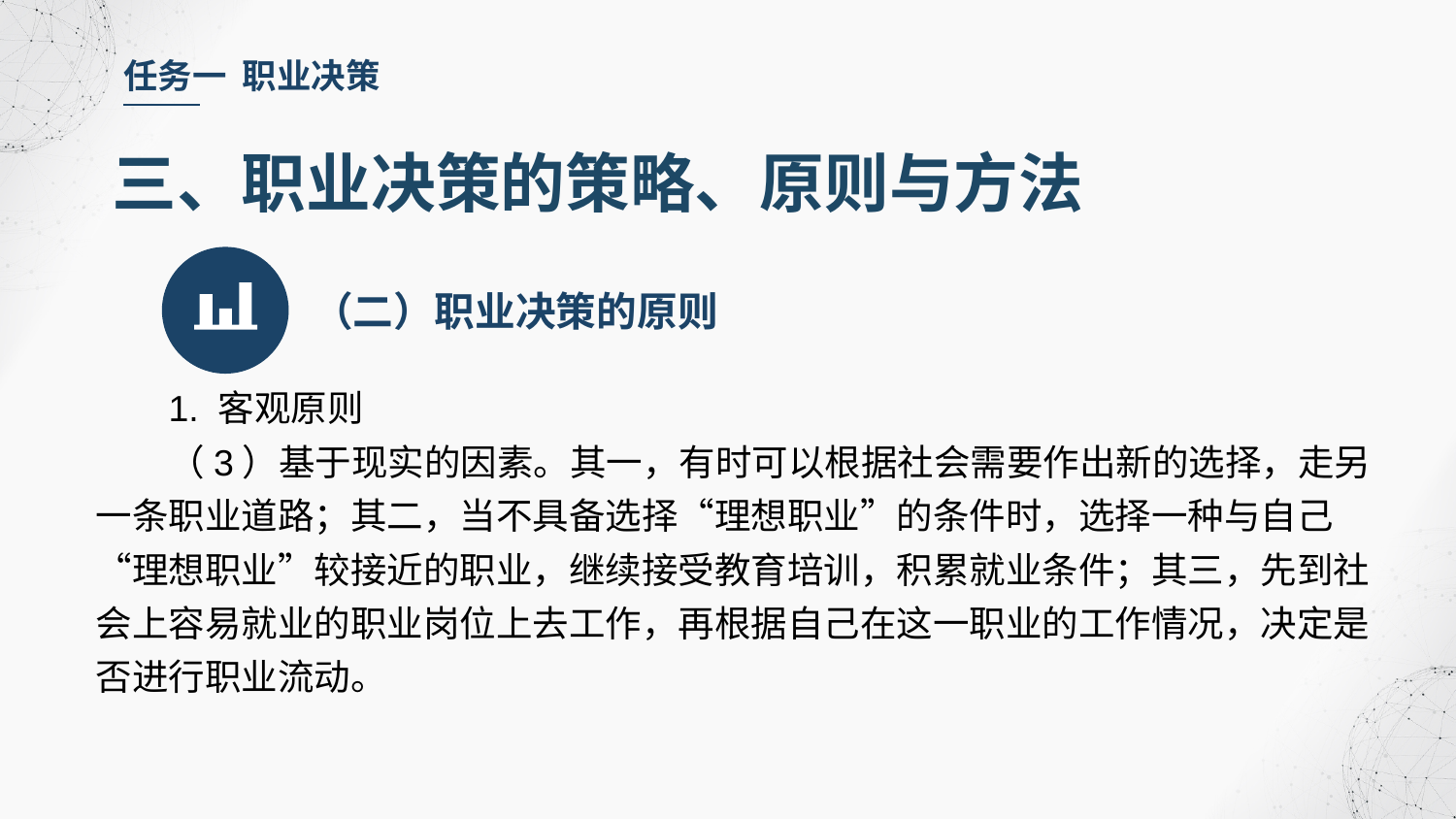

任务一  职业决策
三、职业决策的策略、原则与方法

（二）职业决策的原则
1. 客观原则
（3）基于现实的因素。其一，有时可以根据社会需要作出新的选择，走另一条职业道路；其二，当不具备选择“理想职业”的条件时，选择一种与自己“理想职业”较接近的职业，继续接受教育培训，积累就业条件；其三，先到社会上容易就业的职业岗位上去工作，再根据自己在这一职业的工作情况，决定是否进行职业流动。